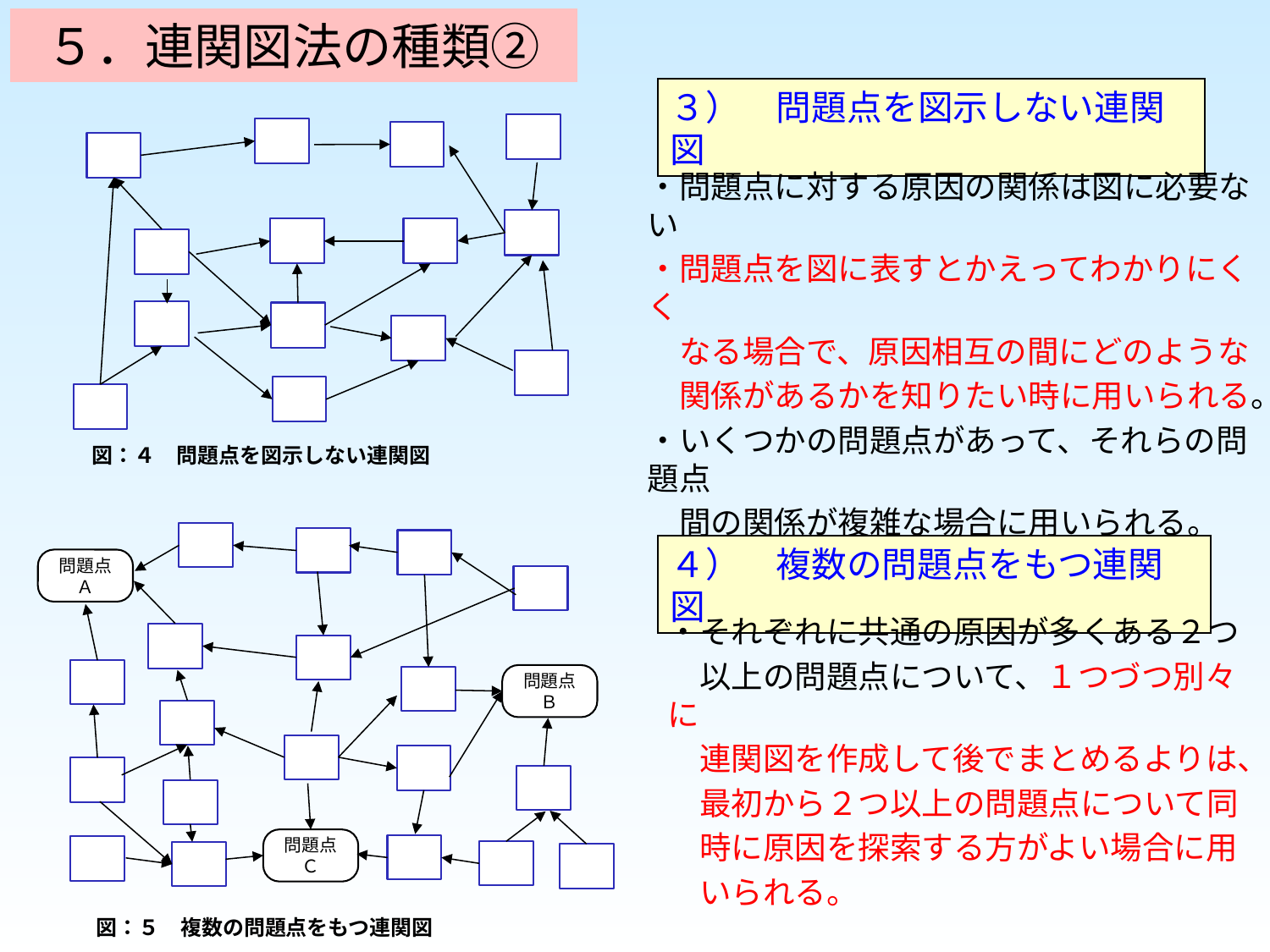

５．連関図法の種類②
３）　問題点を図示しない連関図

図：４　問題点を図示しない連関図
・問題点に対する原因の関係は図に必要ない
・問題点を図に表すとかえってわかりにくく
　なる場合で、原因相互の間にどのような
　関係があるかを知りたい時に用いられる。
・いくつかの問題点があって、それらの問題点
　間の関係が複雑な場合に用いられる。

問題点Ａ

問題点Ｂ

問題点Ｃ

図：５　複数の問題点をもつ連関図
４）　複数の問題点をもつ連関図
・それぞれに共通の原因が多くある２つ
　以上の問題点について、１つづつ別々に
　連関図を作成して後でまとめるよりは、
　最初から２つ以上の問題点について同
　時に原因を探索する方がよい場合に用
　いられる。